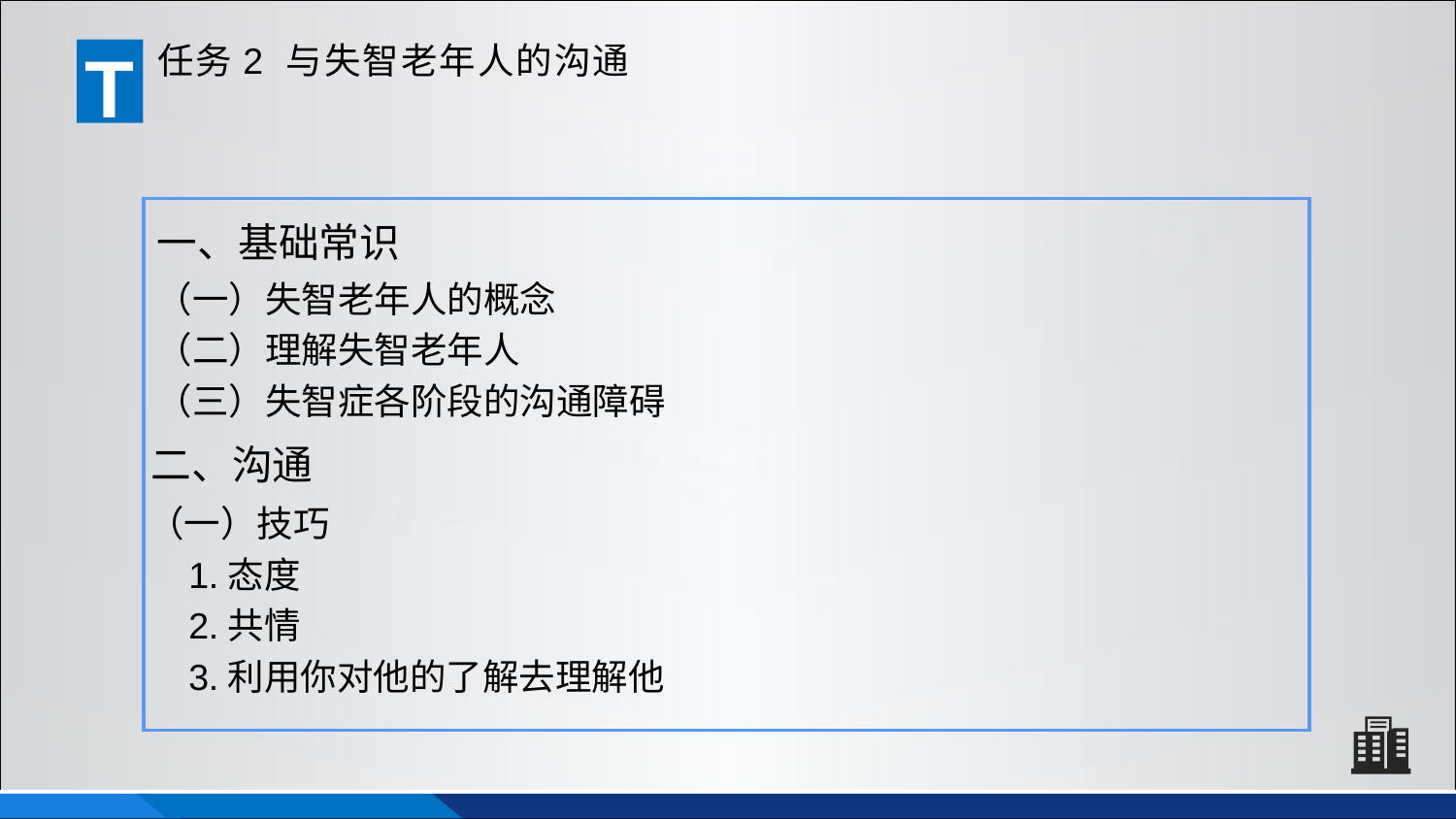

T
任务2 与失智老年人的沟通

一、基础常识
（一）失智老年人的概念
（二）理解失智老年人
（三）失智症各阶段的沟通障碍

二、沟通
（一）技巧
    1.态度
    2.共情
    3.利用你对他的了解去理解他